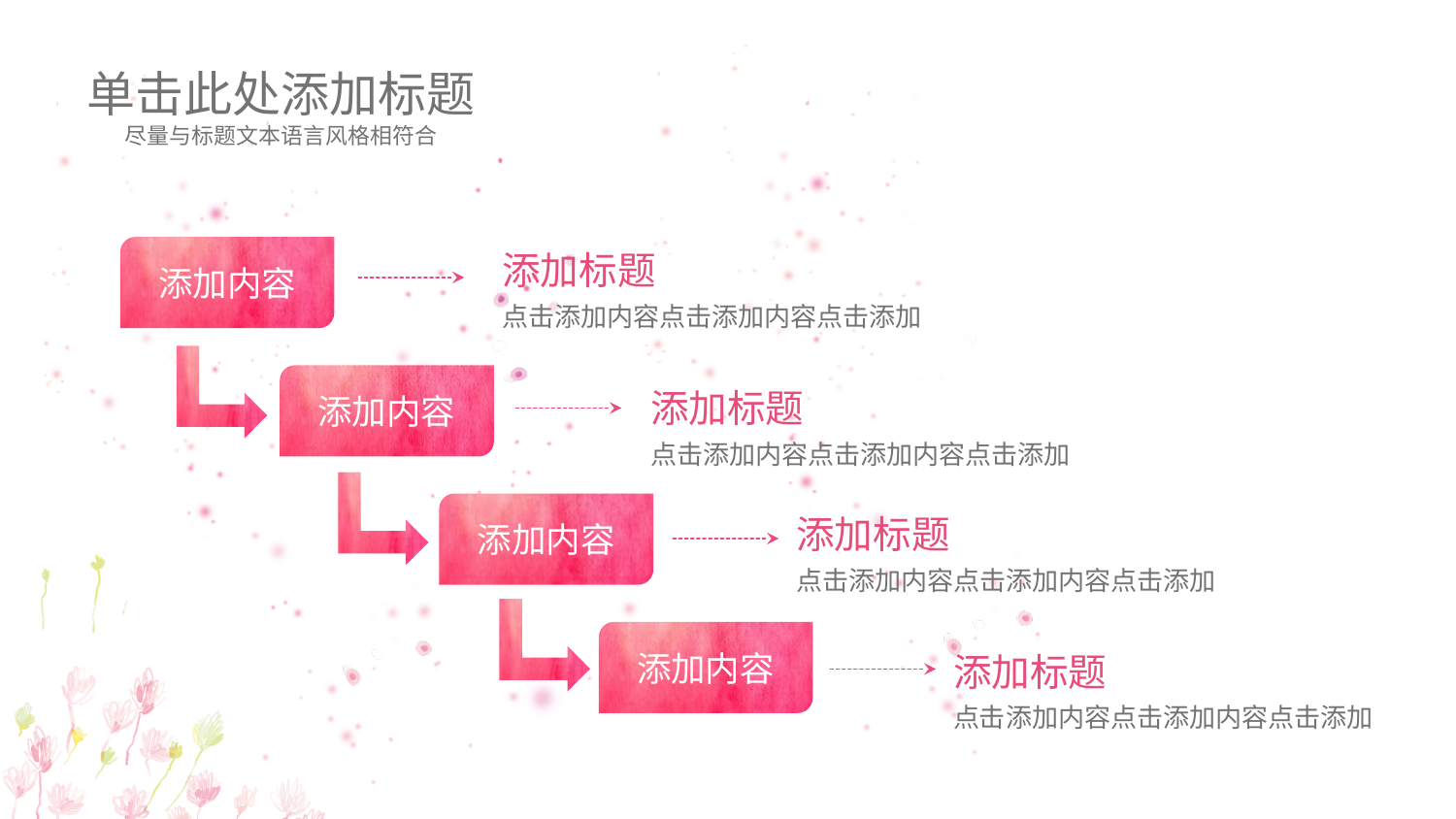

单击此处添加标题
尽量与标题文本语言风格相符合
添加内容
添加标题
点击添加内容点击添加内容点击添加

添加内容
添加标题
点击添加内容点击添加内容点击添加

添加内容
添加标题
点击添加内容点击添加内容点击添加

添加内容
添加标题
点击添加内容点击添加内容点击添加